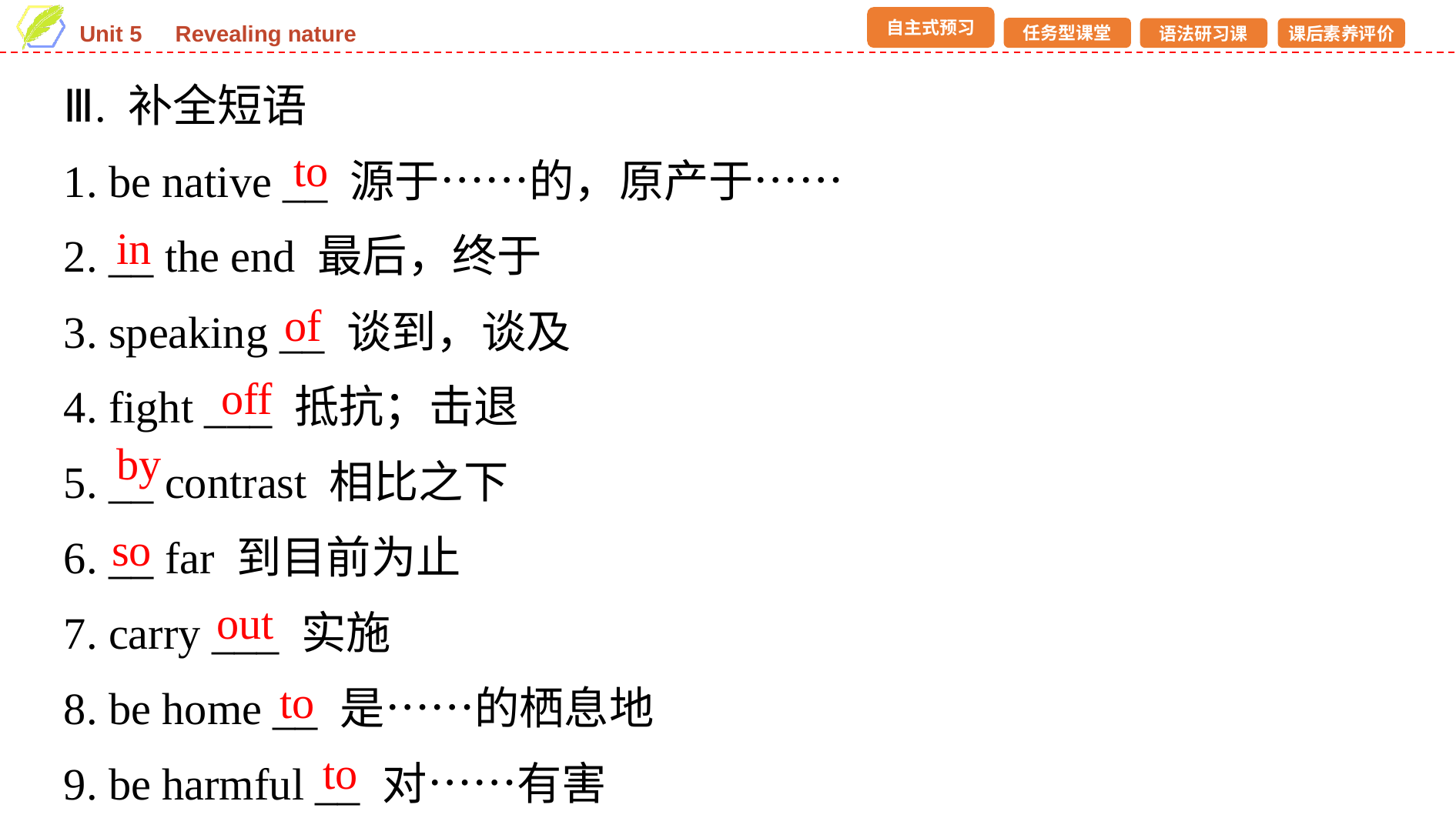

Ⅲ. 补全短语
1. be native __ 源于……的，原产于……
2. __ the end 最后，终于
3. speaking __ 谈到，谈及
4. fight ___ 抵抗；击退
5. __ contrast 相比之下
6. __ far 到目前为止
7. carry ___ 实施
8. be home __ 是……的栖息地
9. be harmful __ 对……有害
to
in
of
off
by
so
out
to
to